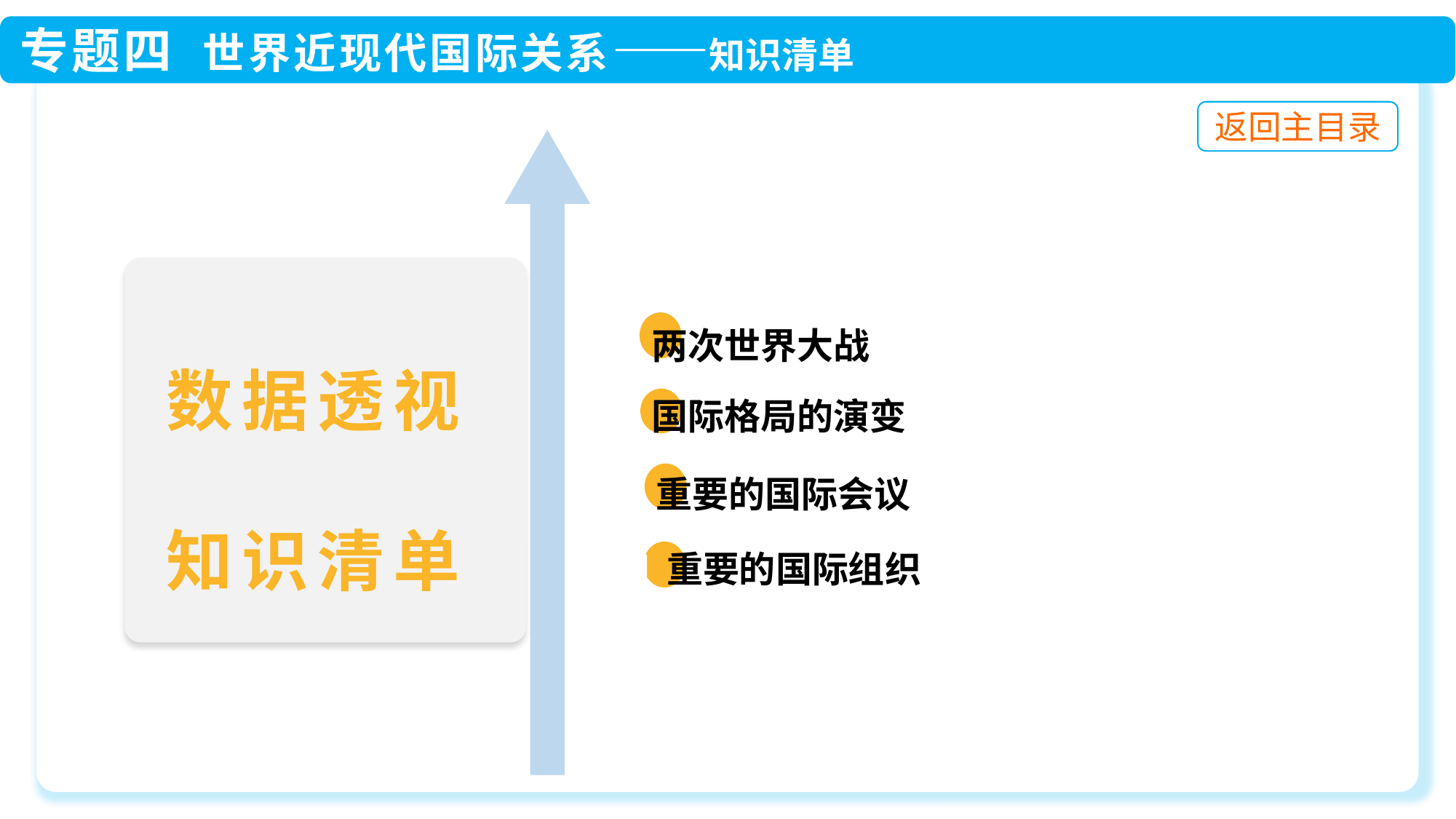

一  两次世界大战
     二  国际格局的演变
     三  重要的国际会议
    四  重要的国际组织

数据透视
知识清单